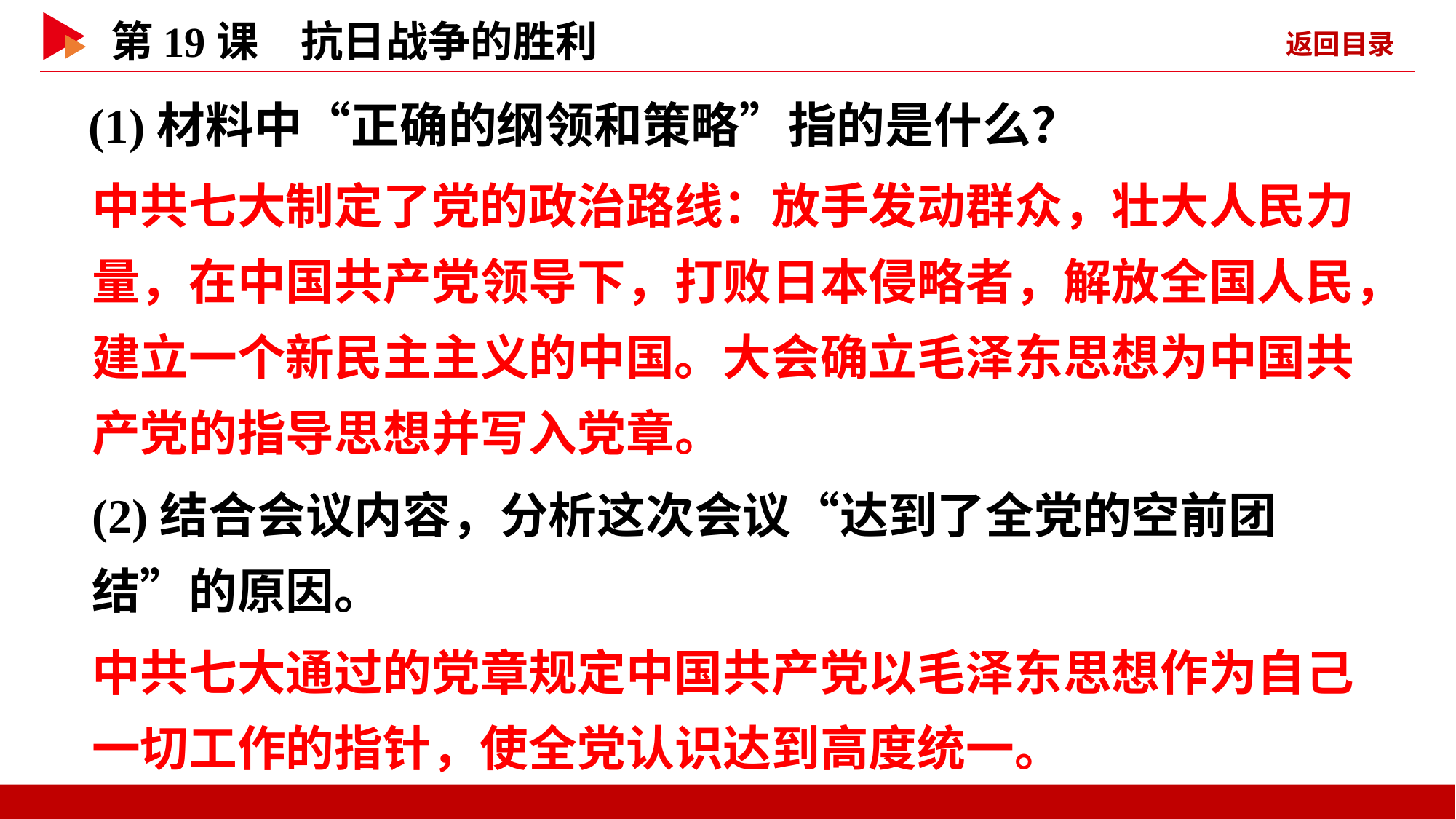

(1)材料中“正确的纲领和策略”指的是什么？
中共七大制定了党的政治路线：放手发动群众，壮大人民力量，在中国共产党领导下，打败日本侵略者，解放全国人民，建立一个新民主主义的中国。大会确立毛泽东思想为中国共产党的指导思想并写入党章。
(2)结合会议内容，分析这次会议“达到了全党的空前团结”的原因。
中共七大通过的党章规定中国共产党以毛泽东思想作为自己一切工作的指针，使全党认识达到高度统一。